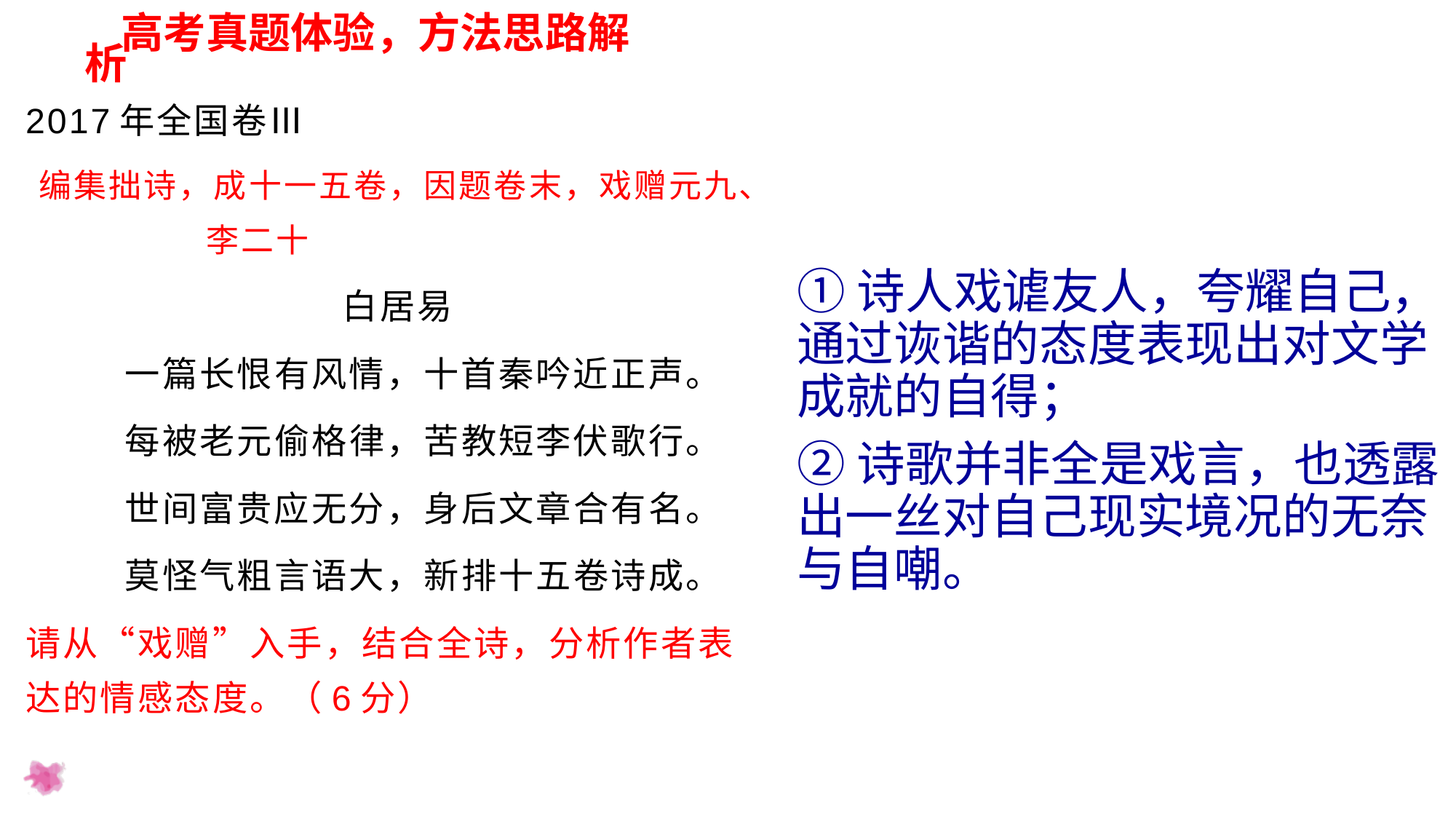

高考真题体验，方法思路解析
2017年全国卷Ⅲ
编集拙诗，成十一五卷，因题卷末，戏赠元九、李二十
 白居易
      一篇长恨有风情，十首秦吟近正声。
      每被老元偷格律，苦教短李伏歌行。
      世间富贵应无分，身后文章合有名。
      莫怪气粗言语大，新排十五卷诗成。
请从“戏赠”入手，结合全诗，分析作者表达的情感态度。（6分）
①诗人戏谑友人，夸耀自己，通过诙谐的态度表现出对文学成就的自得；
②诗歌并非全是戏言，也透露出一丝对自己现实境况的无奈与自嘲。